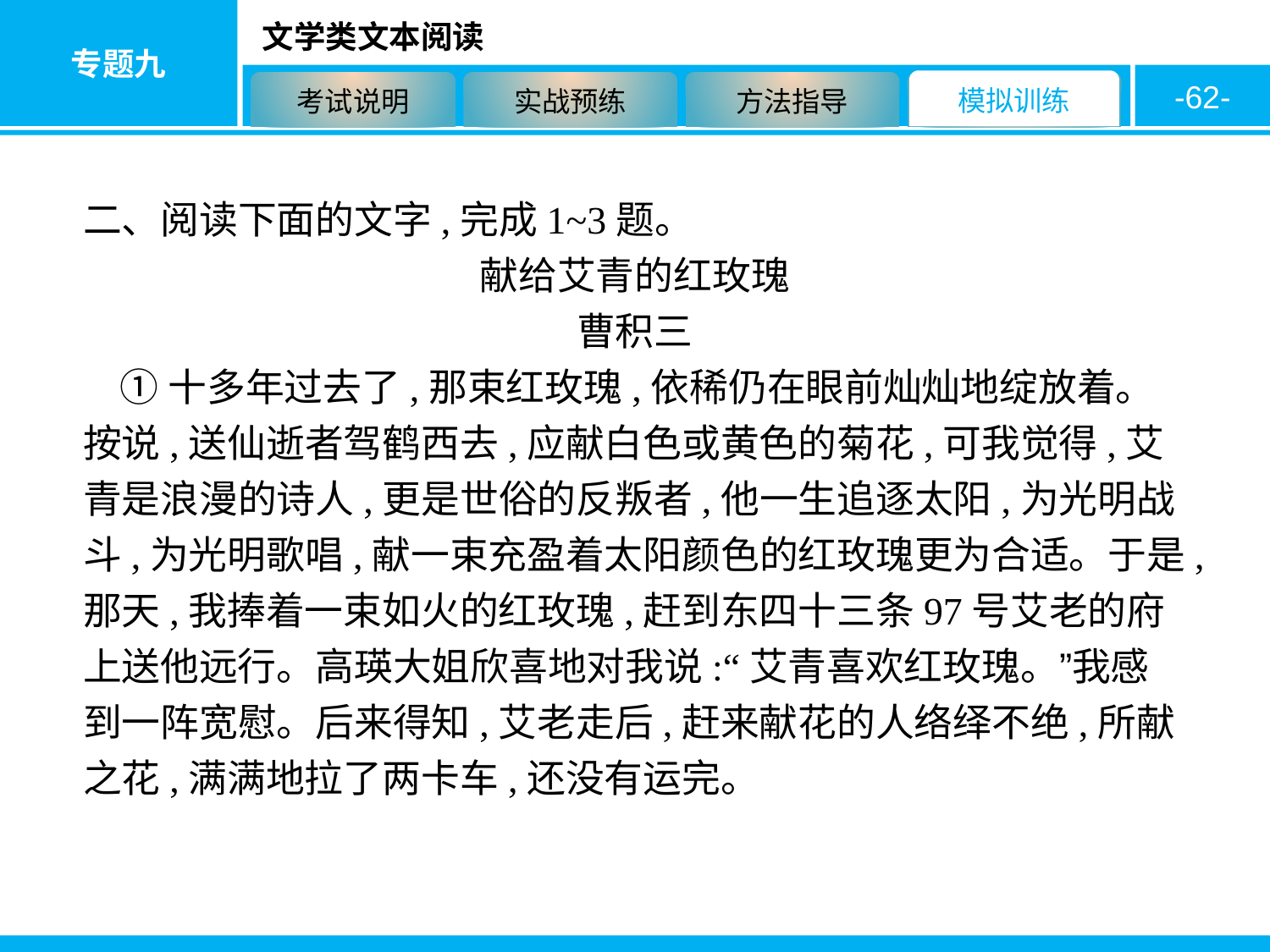

-62-
二、阅读下面的文字,完成1~3题。
献给艾青的红玫瑰
曹积三
①十多年过去了,那束红玫瑰,依稀仍在眼前灿灿地绽放着。按说,送仙逝者驾鹤西去,应献白色或黄色的菊花,可我觉得,艾青是浪漫的诗人,更是世俗的反叛者,他一生追逐太阳,为光明战斗,为光明歌唱,献一束充盈着太阳颜色的红玫瑰更为合适。于是,那天,我捧着一束如火的红玫瑰,赶到东四十三条97号艾老的府上送他远行。高瑛大姐欣喜地对我说:“艾青喜欢红玫瑰。”我感到一阵宽慰。后来得知,艾老走后,赶来献花的人络绎不绝,所献之花,满满地拉了两卡车,还没有运完。